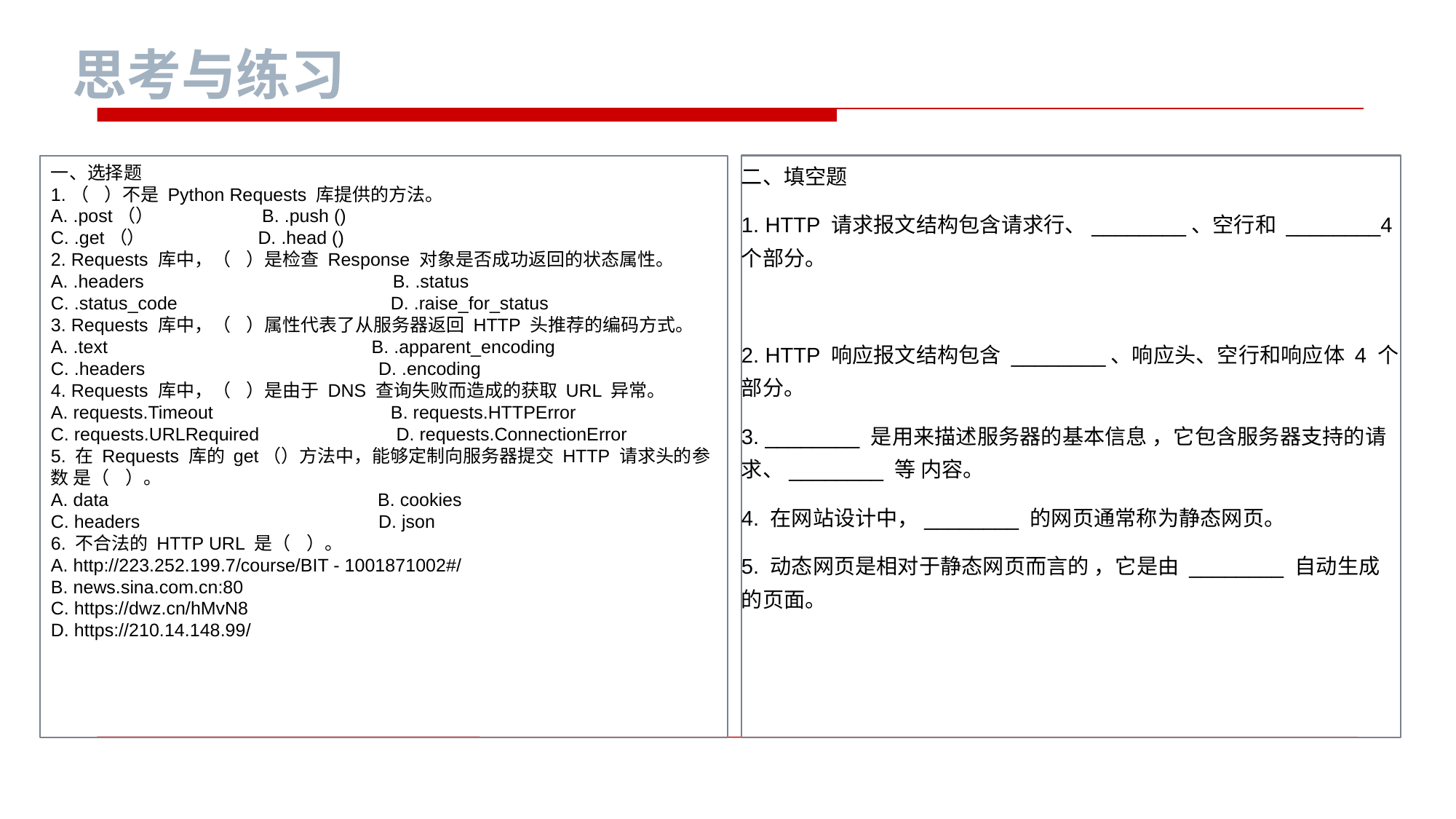

思考与练习
一、选择题
1.（    ）不是 Python Requests 库提供的方法。
A. .post（）                          B. .push ()
C. .get（）                           D. .head ()
2. Requests 库中，（    ）是检查 Response 对象是否成功返回的状态属性。
A. .headers                                                 B. .status
C. .status_code                                          D. .raise_for_status
3. Requests 库中，（    ）属性代表了从服务器返回 HTTP 头推荐的编码方式。
A. .text                                                    B. .apparent_encoding
C. .headers                                              D. .encoding
4. Requests 库中，（    ）是由于 DNS 查询失败而造成的获取 URL 异常。
A. requests.Timeout                                   B. requests.HTTPError
C. requests.URLRequired                           D. requests.ConnectionError
5. 在 Requests 库的 get（）方法中，能够定制向服务器提交 HTTP 请求头的参数 是（    ）。
A. data                                                     B. cookies
C. headers                                               D. json
6. 不合法的 HTTP URL 是（    ）。
A. http://223.252.199.7/course/BIT - 1001871002#/
B. news.sina.com.cn:80
C. https://dwz.cn/hMvN8
D. https://210.14.148.99/

二、填空题
1. HTTP 请求报文结构包含请求行、________、空行和 ________4 个部分。

2. HTTP 响应报文结构包含 ________、响应头、空行和响应体 4 个部分。
3. ________ 是用来描述服务器的基本信息 ，它包含服务器支持的请求、________ 等 内容。
4. 在网站设计中，________ 的网页通常称为静态网页。
5. 动态网页是相对于静态网页而言的 ，它是由 ________ 自动生成的页面。